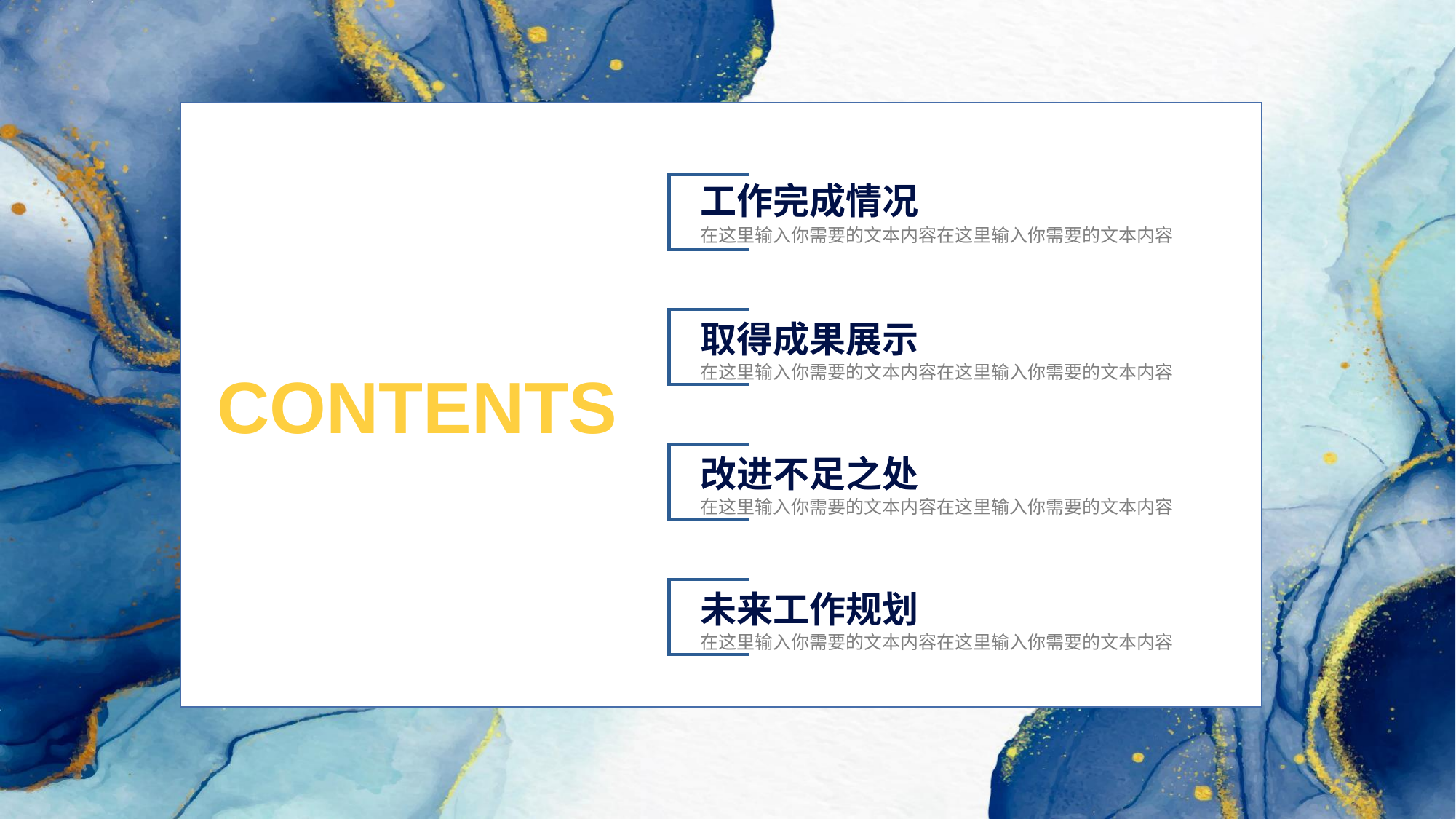

PPT模板 http://www.1ppt.com/moban/

工作完成情况

在这里输入你需要的文本内容在这里输入你需要的文本内容

取得成果展示
在这里输入你需要的文本内容在这里输入你需要的文本内容
CONTENTS

改进不足之处
在这里输入你需要的文本内容在这里输入你需要的文本内容

未来工作规划
在这里输入你需要的文本内容在这里输入你需要的文本内容